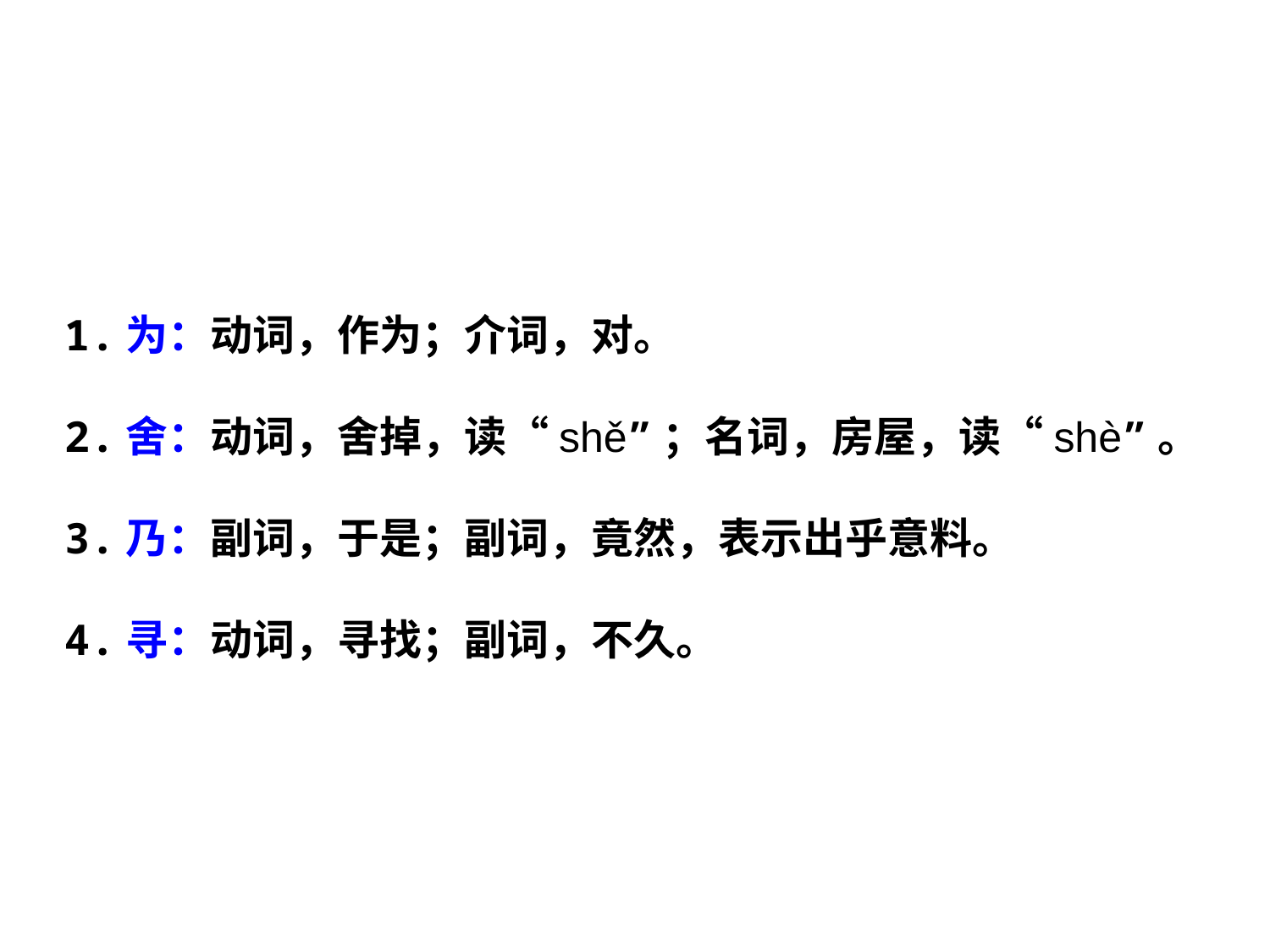

1.为：动词，作为；介词，对。
2.舍：动词，舍掉，读“shě”；名词，房屋，读“shè”。
3.乃：副词，于是；副词，竟然，表示出乎意料。
4.寻：动词，寻找；副词，不久。